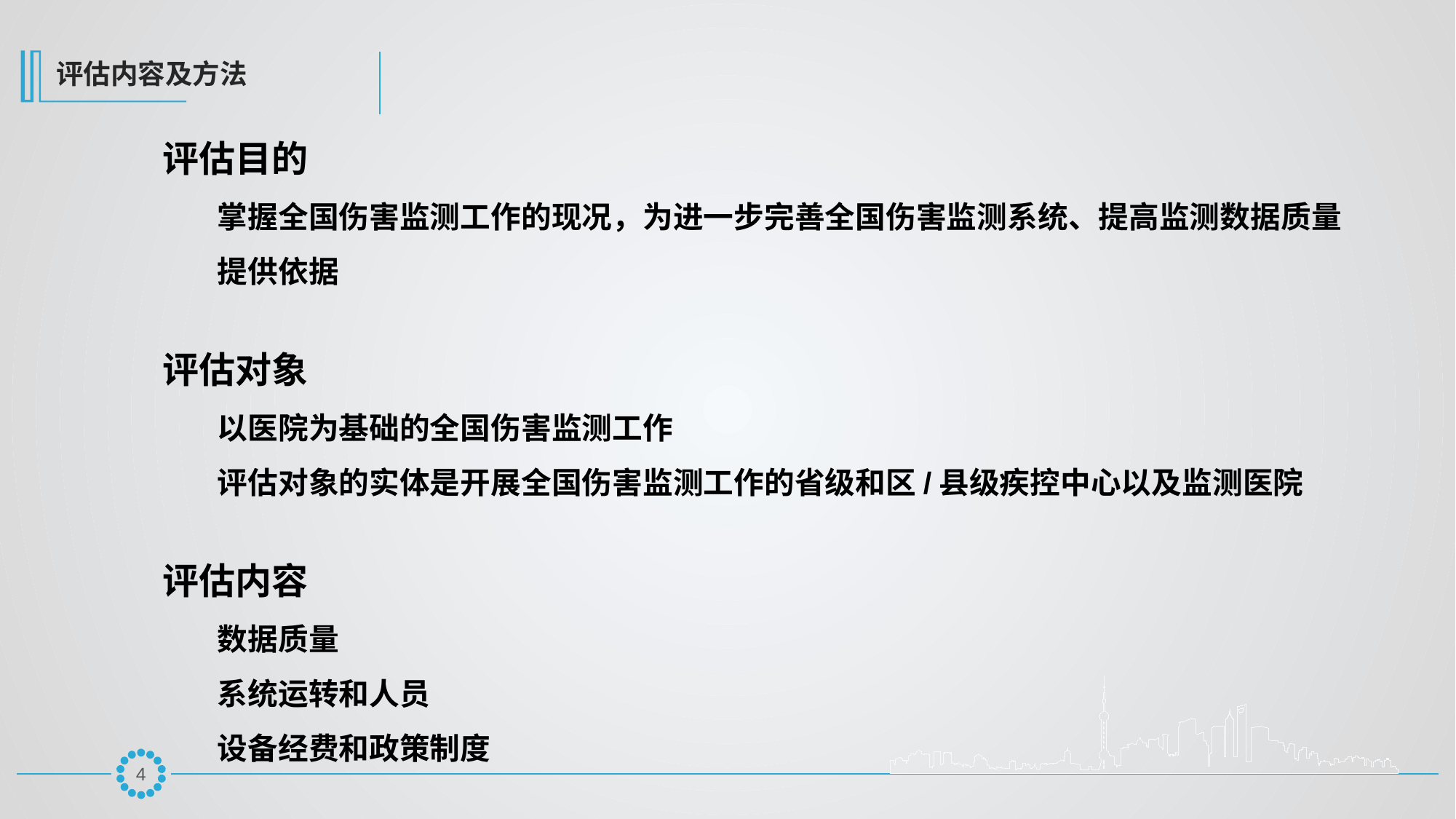

评估内容及方法
评估目的
掌握全国伤害监测工作的现况，为进一步完善全国伤害监测系统、提高监测数据质量提供依据

评估对象
以医院为基础的全国伤害监测工作
评估对象的实体是开展全国伤害监测工作的省级和区/县级疾控中心以及监测医院

评估内容
数据质量
系统运转和人员
设备经费和政策制度
4